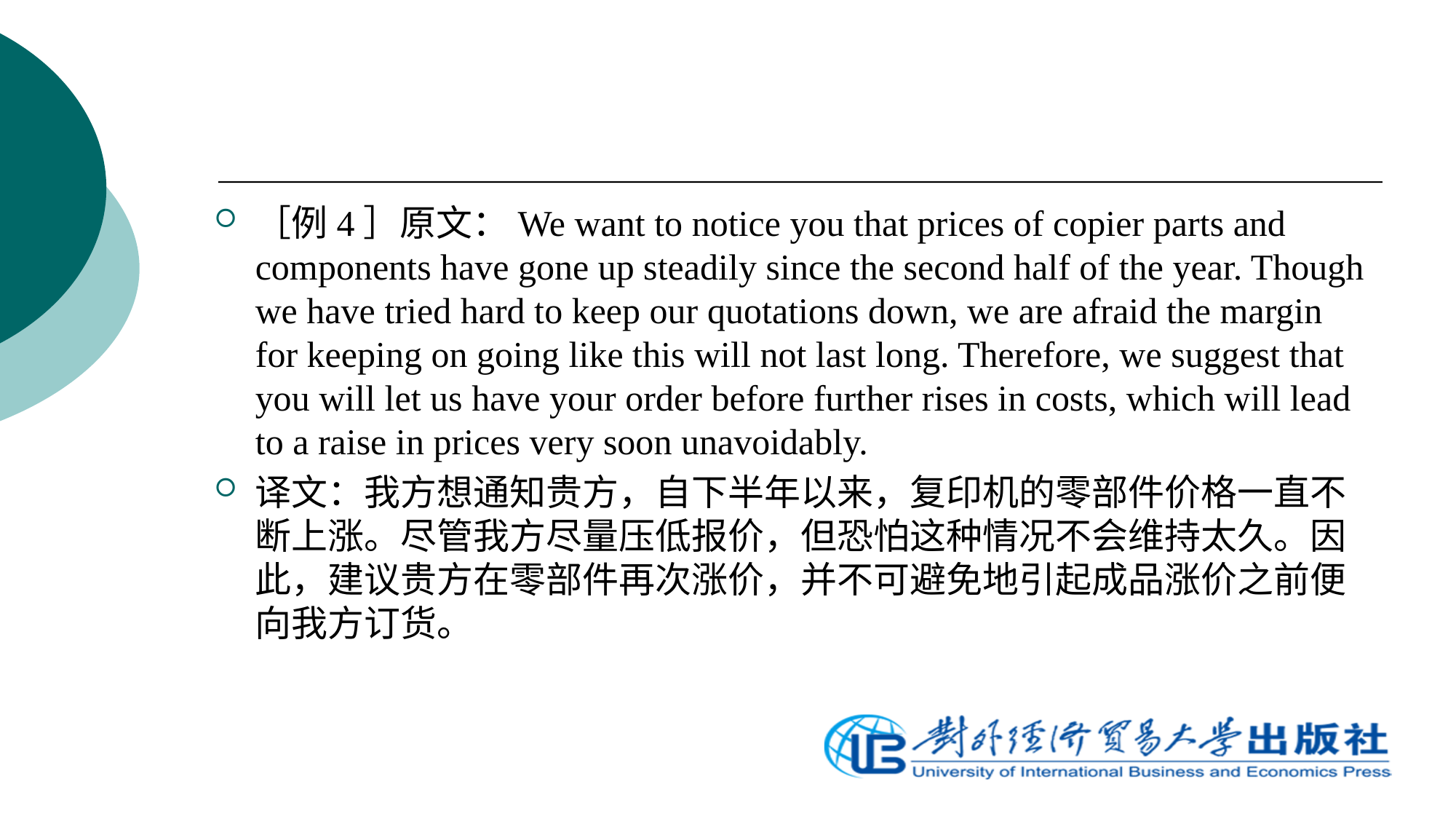

［例4］原文：We want to notice you that prices of copier parts and components have gone up steadily since the second half of the year. Though we have tried hard to keep our quotations down, we are afraid the margin for keeping on going like this will not last long. Therefore, we suggest that you will let us have your order before further rises in costs, which will lead to a raise in prices very soon unavoidably.
译文：我方想通知贵方，自下半年以来，复印机的零部件价格一直不断上涨。尽管我方尽量压低报价，但恐怕这种情况不会维持太久。因此，建议贵方在零部件再次涨价，并不可避免地引起成品涨价之前便向我方订货。